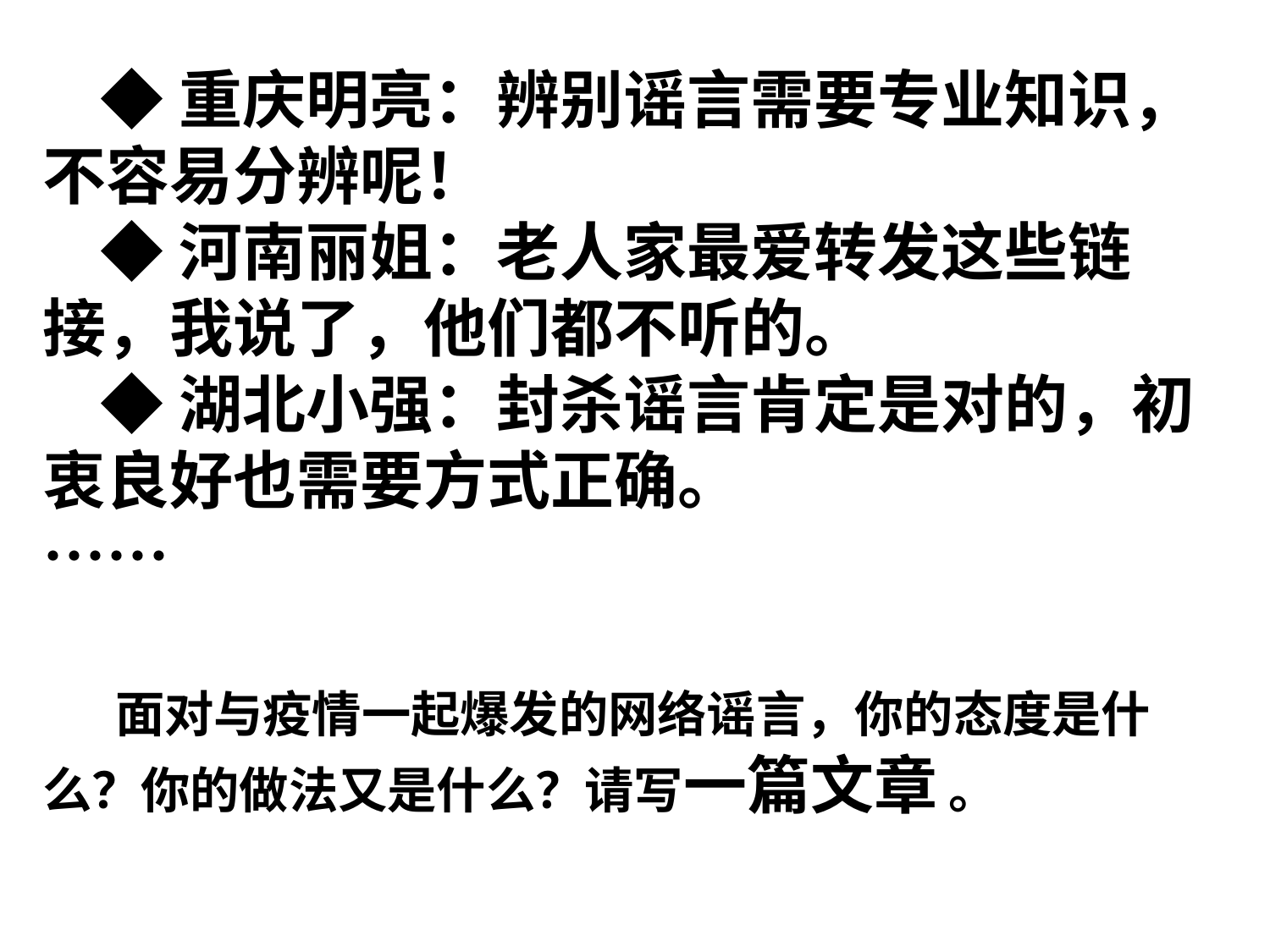

◆重庆明亮：辨别谣言需要专业知识，不容易分辨呢！
    ◆河南丽姐：老人家最爱转发这些链接，我说了，他们都不听的。
    ◆湖北小强：封杀谣言肯定是对的，初衷良好也需要方式正确。
……
    面对与疫情一起爆发的网络谣言，你的态度是什么？你的做法又是什么？请写一篇文章 。